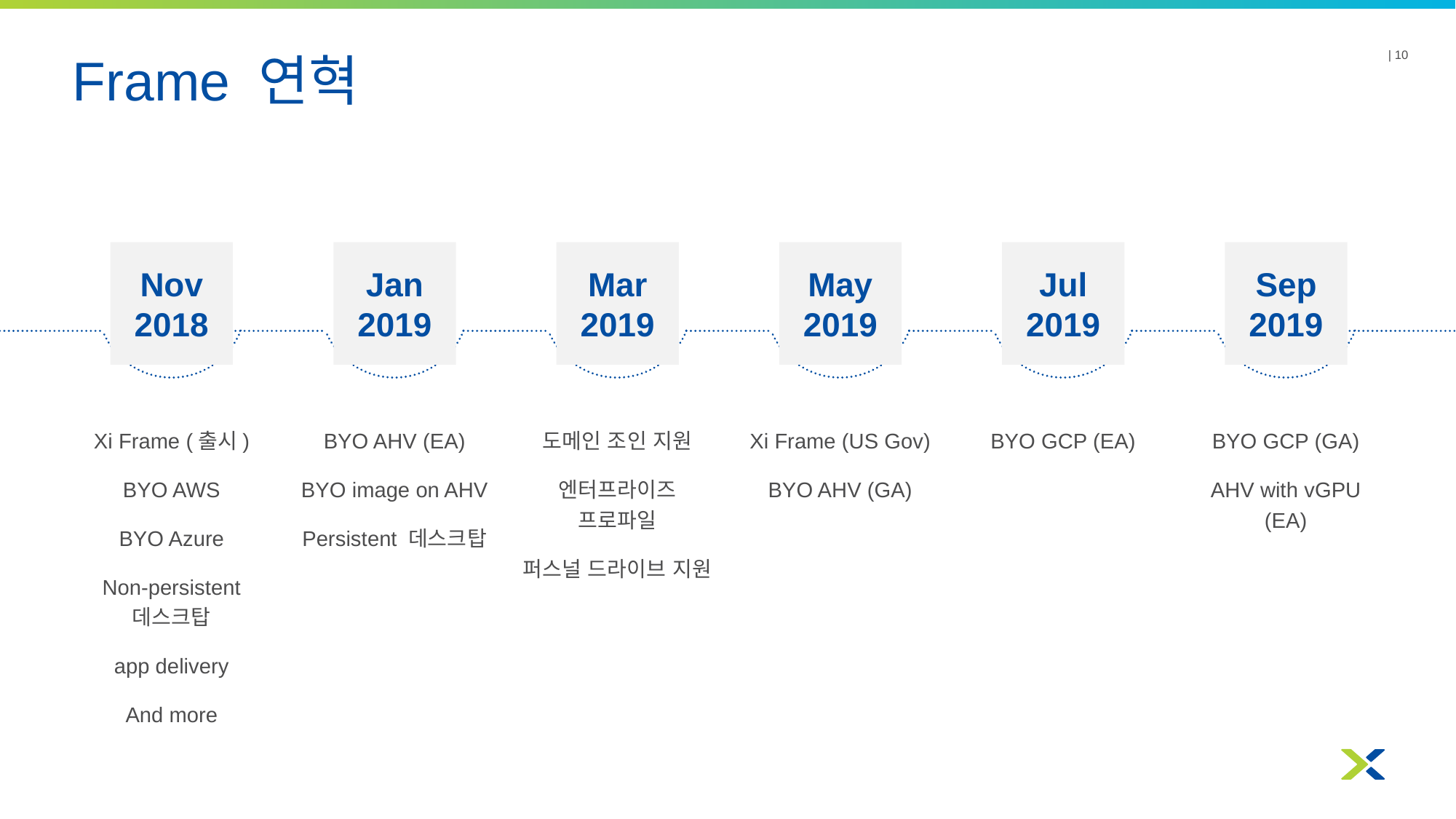

# Frame 연혁
| 10
Nov 2018
Jan 2019
Mar 2019
May 2019
Jul 2019
Sep 2019
Xi Frame (출시)
BYO AWS
BYO Azure
Non-persistent 데스크탑
app delivery
And more
BYO AHV (EA)
BYO image on AHV
Persistent 데스크탑
도메인 조인 지원
엔터프라이즈 프로파일
퍼스널 드라이브 지원
Xi Frame (US Gov)
BYO AHV (GA)
BYO GCP (EA)
BYO GCP (GA)
AHV with vGPU (EA)